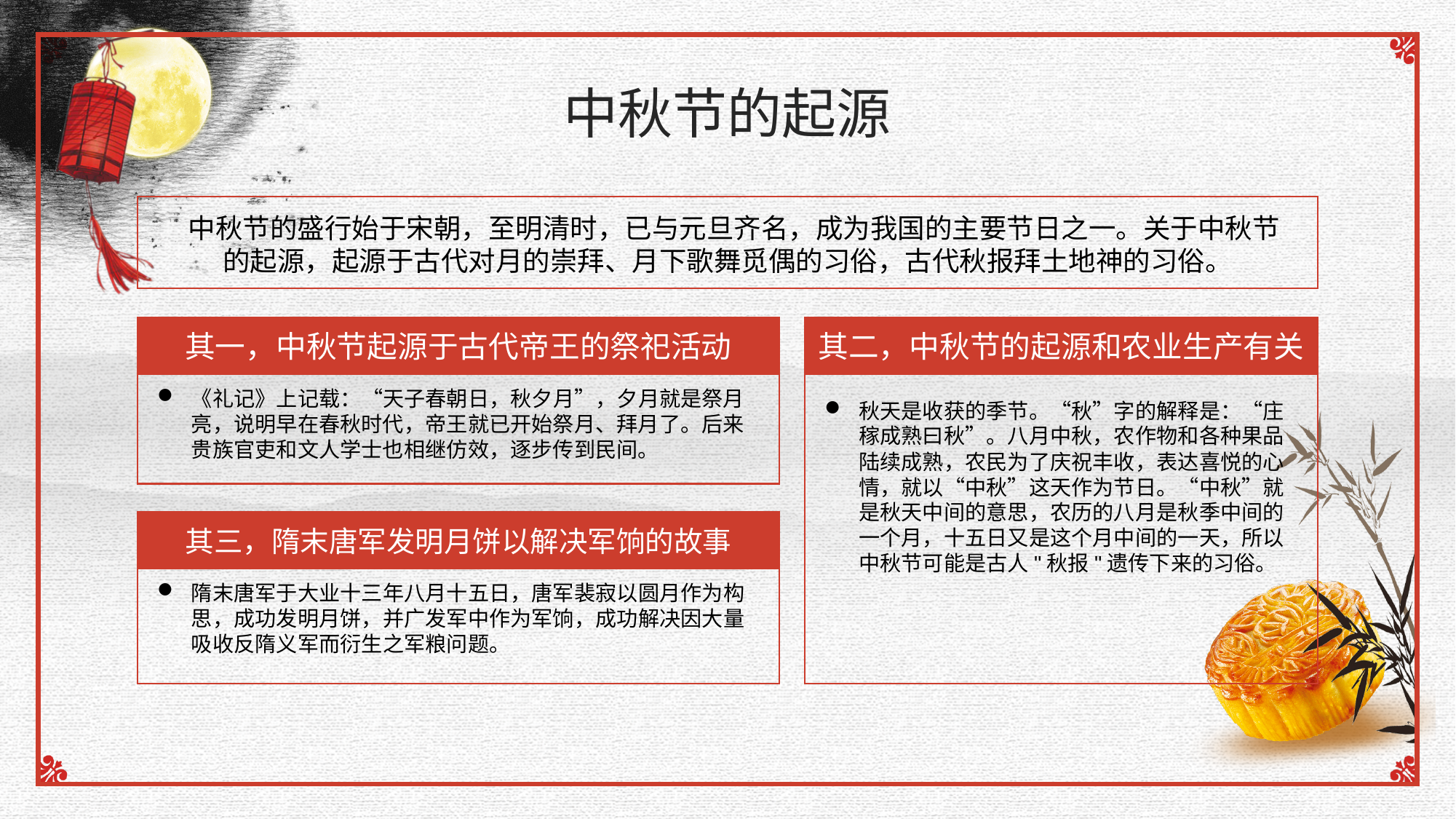

中秋节的起源

 中秋节的盛行始于宋朝，至明清时，已与元旦齐名，成为我国的主要节日之一。关于中秋节的起源，起源于古代对月的崇拜、月下歌舞觅偶的习俗，古代秋报拜土地神的习俗。
其一，中秋节起源于古代帝王的祭祀活动

《礼记》上记载：“天子春朝日，秋夕月”，夕月就是祭月亮，说明早在春秋时代，帝王就已开始祭月、拜月了。后来贵族官吏和文人学士也相继仿效，逐步传到民间。
其二，中秋节的起源和农业生产有关

秋天是收获的季节。“秋”字的解释是：“庄稼成熟曰秋”。八月中秋，农作物和各种果品陆续成熟，农民为了庆祝丰收，表达喜悦的心情，就以“中秋”这天作为节日。“中秋”就是秋天中间的意思，农历的八月是秋季中间的一个月，十五日又是这个月中间的一天，所以中秋节可能是古人"秋报"遗传下来的习俗。
其三，隋末唐军发明月饼以解决军饷的故事

隋末唐军于大业十三年八月十五日，唐军裴寂以圆月作为构思，成功发明月饼，并广发军中作为军饷，成功解决因大量吸收反隋义军而衍生之军粮问题。